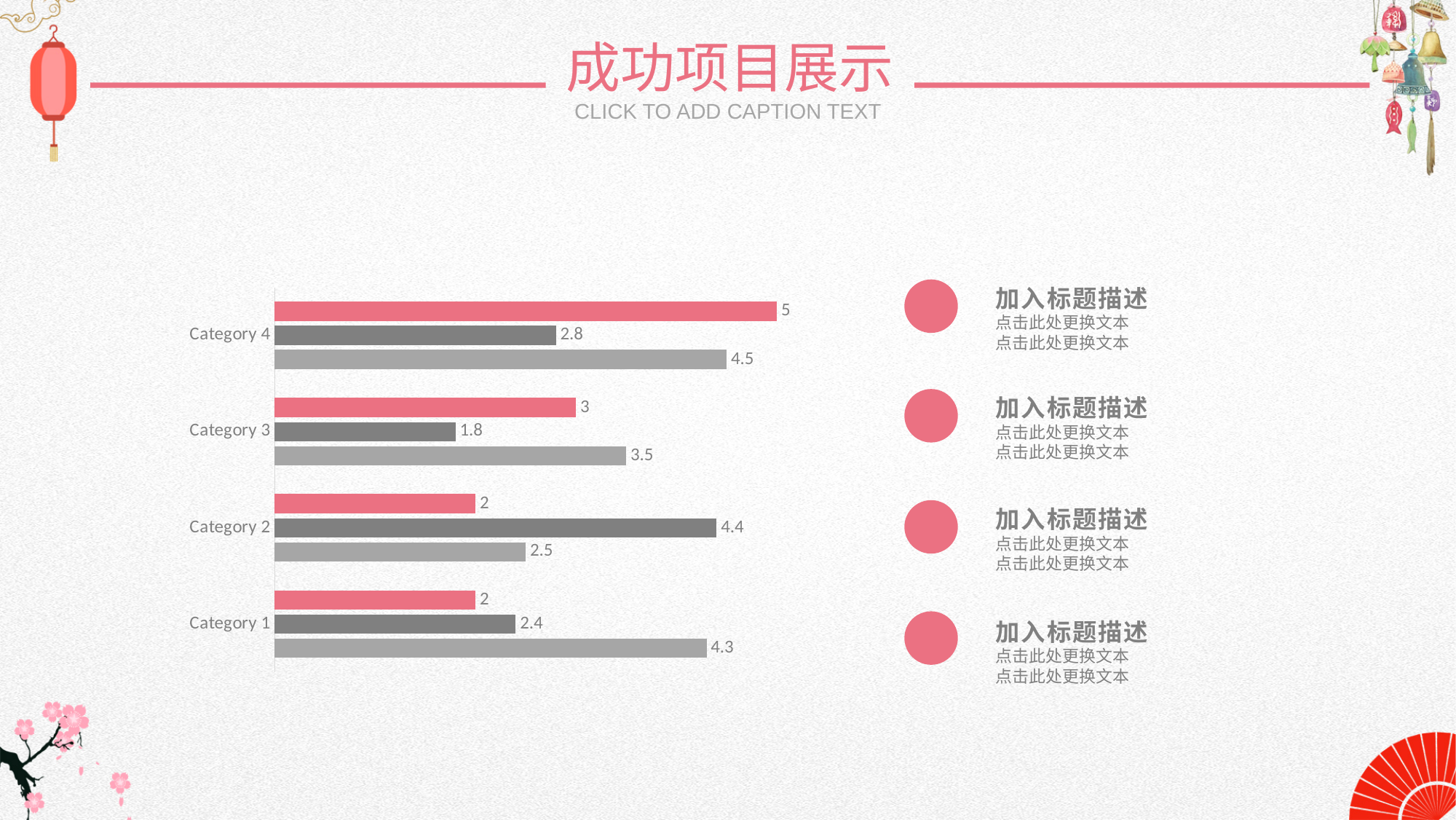

成功项目展示

CLICK TO ADD CAPTION TEXT
加入标题描述
点击此处更换文本
点击此处更换文本

### Chart

| Category | Series 1 | Series 2 | Series 3 |
|---|---|---|---|
| Category 1 | 4.3 | 2.4 | 2.0 |
| Category 2 | 2.5 | 4.4 | 2.0 |
| Category 3 | 3.5 | 1.8 | 3.0 |
| Category 4 | 4.5 | 2.8 | 5.0 |
加入标题描述
点击此处更换文本
点击此处更换文本

加入标题描述
点击此处更换文本
点击此处更换文本

加入标题描述
点击此处更换文本
点击此处更换文本